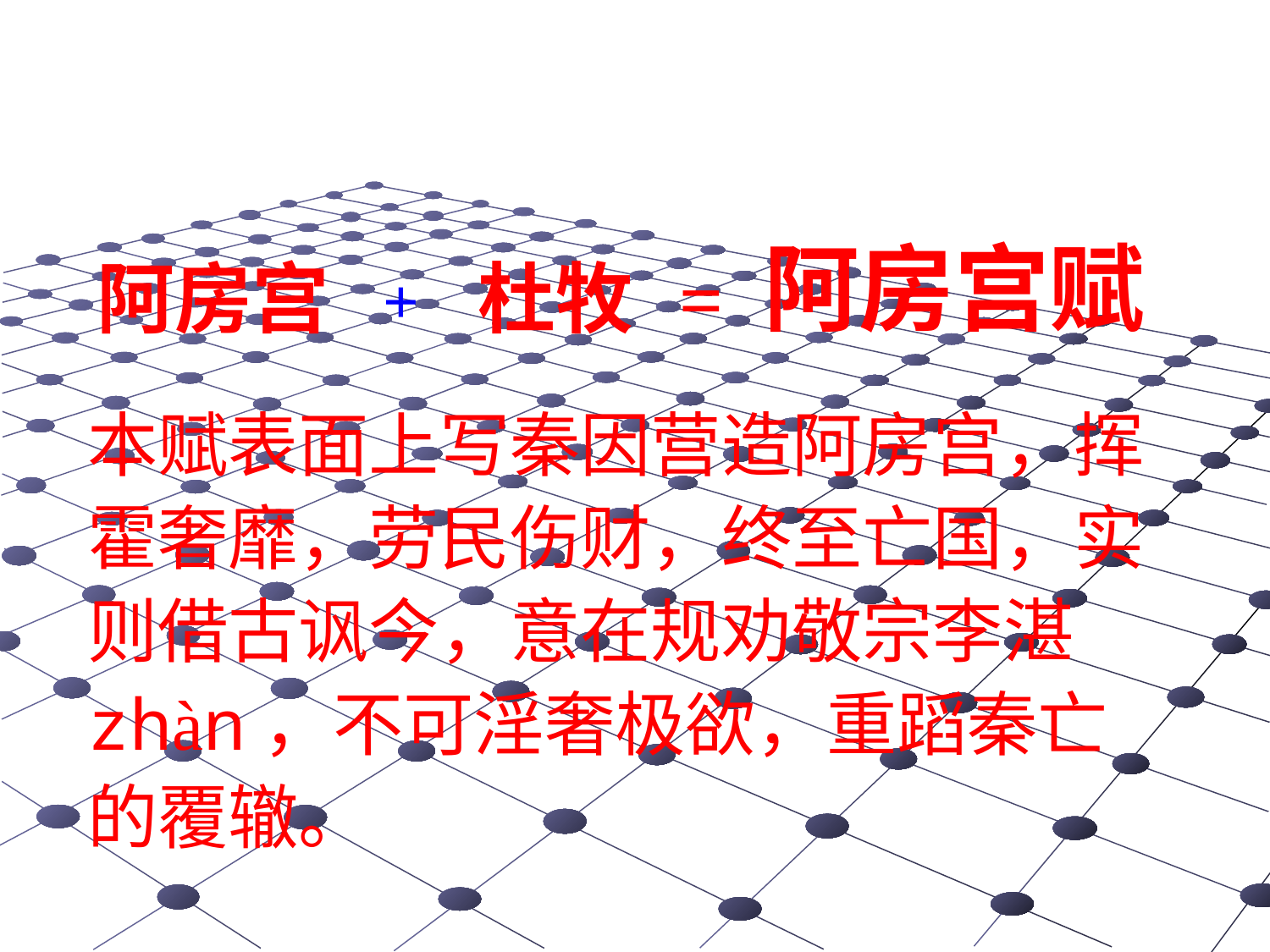

阿房宫赋
阿房宫
杜牧
=
+
本赋表面上写秦因营造阿房宫，挥霍奢靡，劳民伤财，终至亡国，实则借古讽今，意在规劝敬宗李湛zhàn，不可淫奢极欲，重蹈秦亡的覆辙。